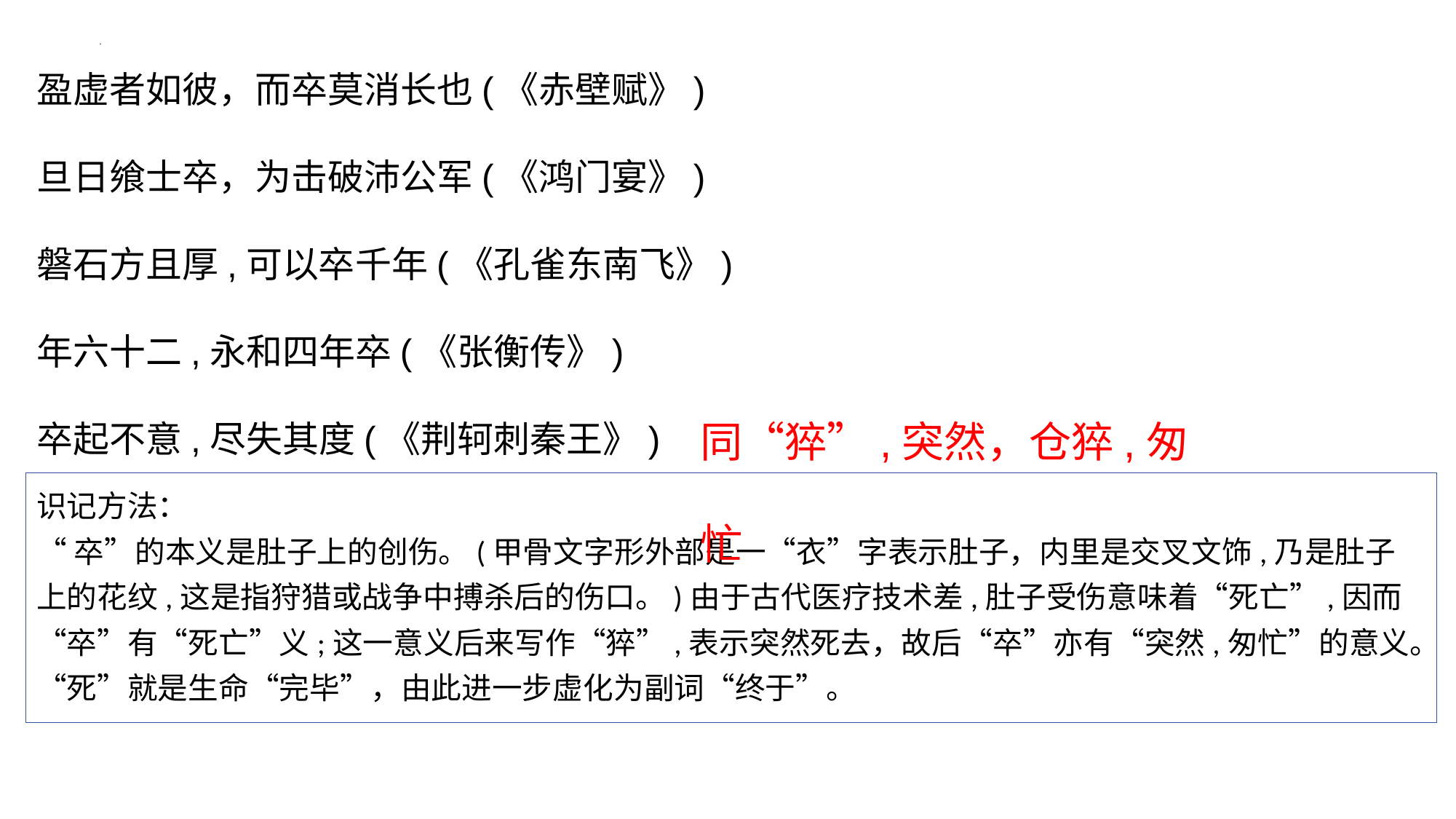

盈虚者如彼，而卒莫消长也(《赤壁赋》)
旦日飨士卒，为击破沛公军(《鸿门宴》)
磐石方且厚,可以卒千年(《孔雀东南飞》)
年六十二,永和四年卒(《张衡传》)
卒起不意,尽失其度(《荆轲刺秦王》)

同“猝”,突然，仓猝,匆忙
识记方法：
“卒”的本义是肚子上的创伤。(甲骨文字形外部是一“衣”字表示肚子，内里是交叉文饰,乃是肚子上的花纹,这是指狩猎或战争中搏杀后的伤口。)由于古代医疗技术差,肚子受伤意味着“死亡”,因而“卒”有“死亡”义;这一意义后来写作“猝”,表示突然死去，故后“卒”亦有“突然,匆忙”的意义。“死”就是生命“完毕”，由此进一步虚化为副词“终于”。